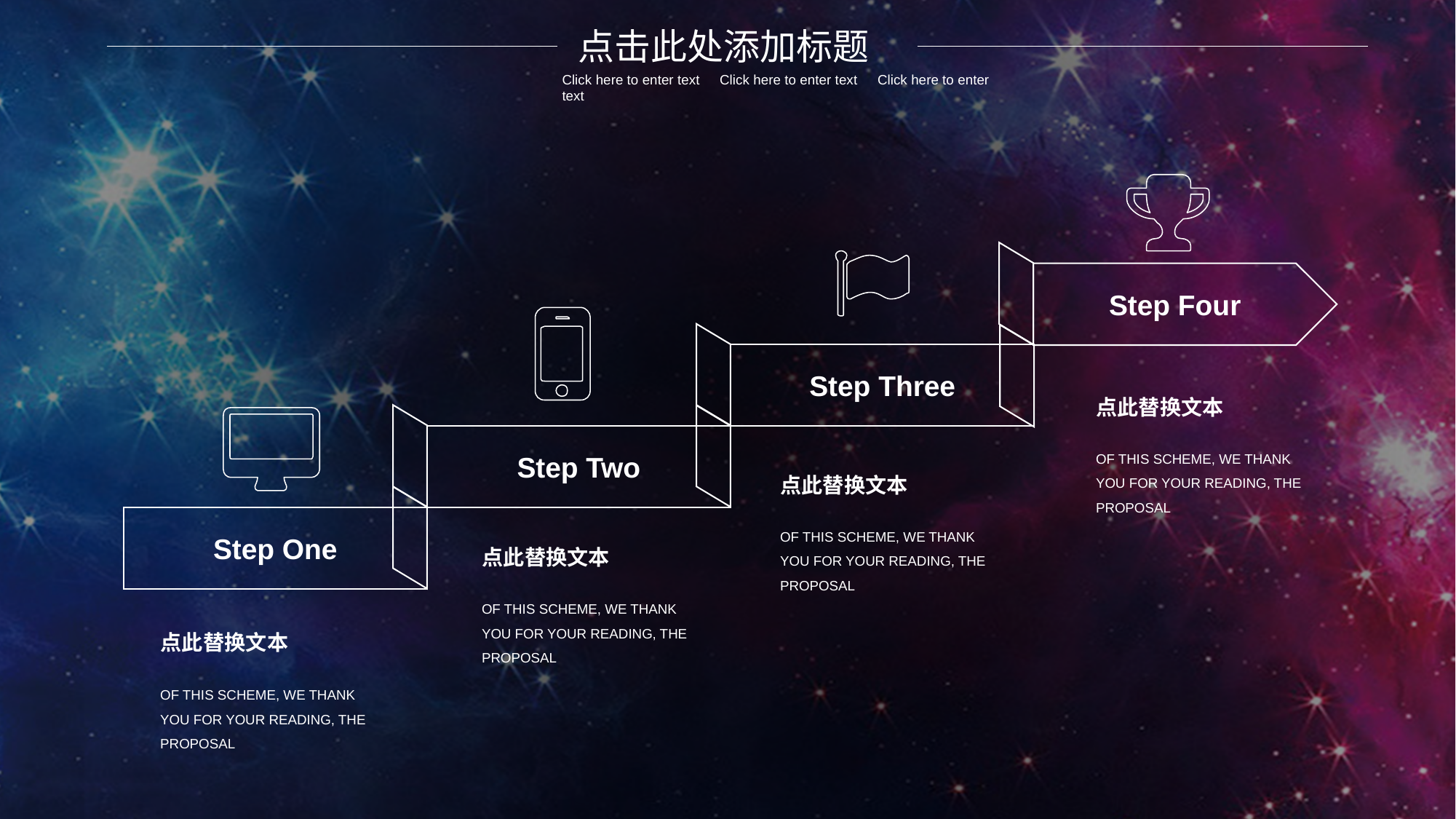

点击此处添加标题
Click here to enter text　Click here to enter text　Click here to enter text

Step Four

Step Three

点此替换文本
OF THIS SCHEME, WE THANK YOU FOR YOUR READING, THE PROPOSAL
Step Two

点此替换文本
OF THIS SCHEME, WE THANK YOU FOR YOUR READING, THE PROPOSAL
Step One

点此替换文本
OF THIS SCHEME, WE THANK YOU FOR YOUR READING, THE PROPOSAL
点此替换文本
OF THIS SCHEME, WE THANK YOU FOR YOUR READING, THE PROPOSAL